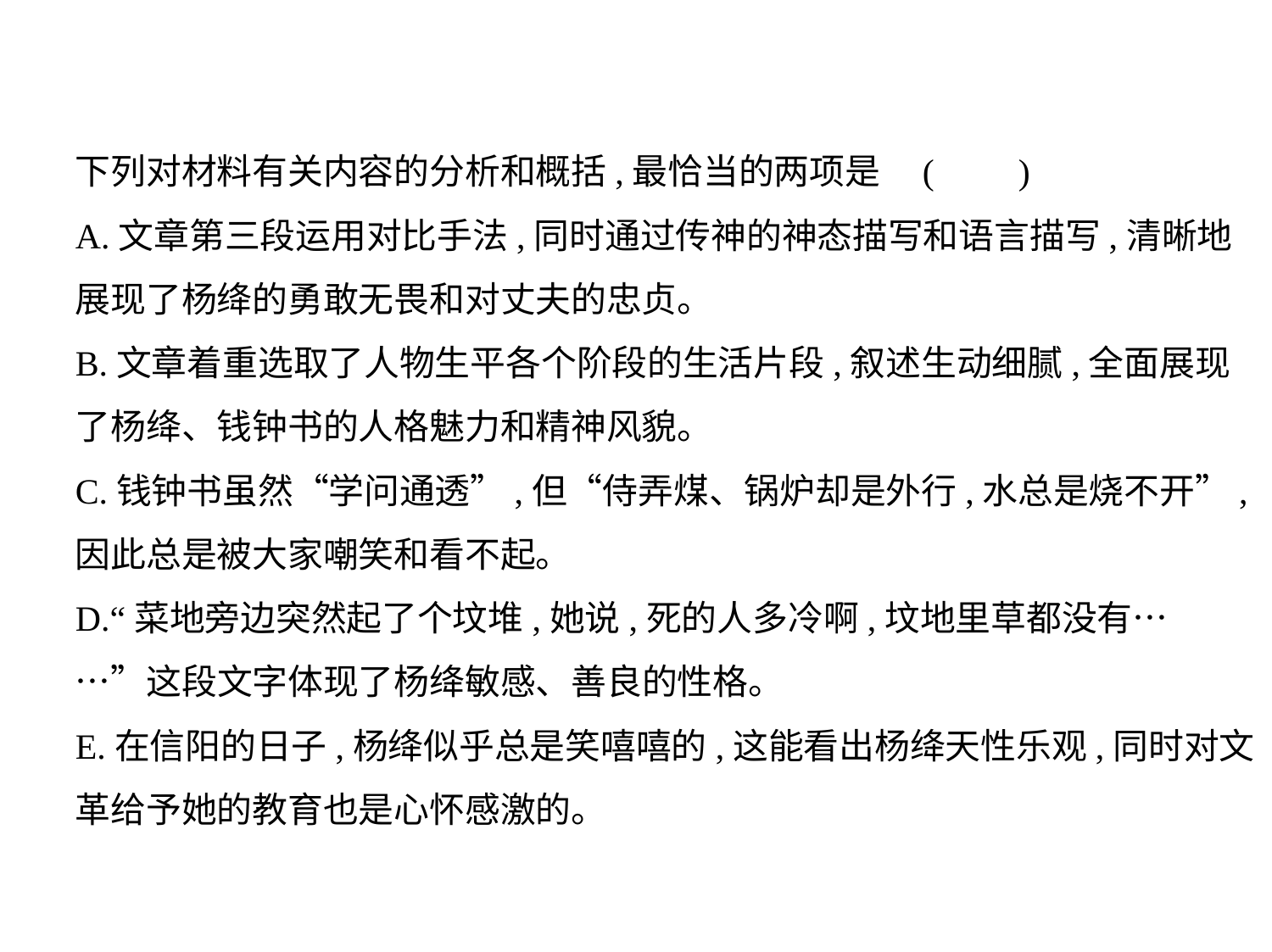

下列对材料有关内容的分析和概括,最恰当的两项是 (　    )
A.文章第三段运用对比手法,同时通过传神的神态描写和语言描写,清晰地
展现了杨绛的勇敢无畏和对丈夫的忠贞。
B.文章着重选取了人物生平各个阶段的生活片段,叙述生动细腻,全面展现
了杨绛、钱钟书的人格魅力和精神风貌。
C.钱钟书虽然“学问通透”,但“侍弄煤、锅炉却是外行,水总是烧不开”,
因此总是被大家嘲笑和看不起。
D.“菜地旁边突然起了个坟堆,她说,死的人多冷啊,坟地里草都没有…
…”这段文字体现了杨绛敏感、善良的性格。
E.在信阳的日子,杨绛似乎总是笑嘻嘻的,这能看出杨绛天性乐观,同时对文
革给予她的教育也是心怀感激的。